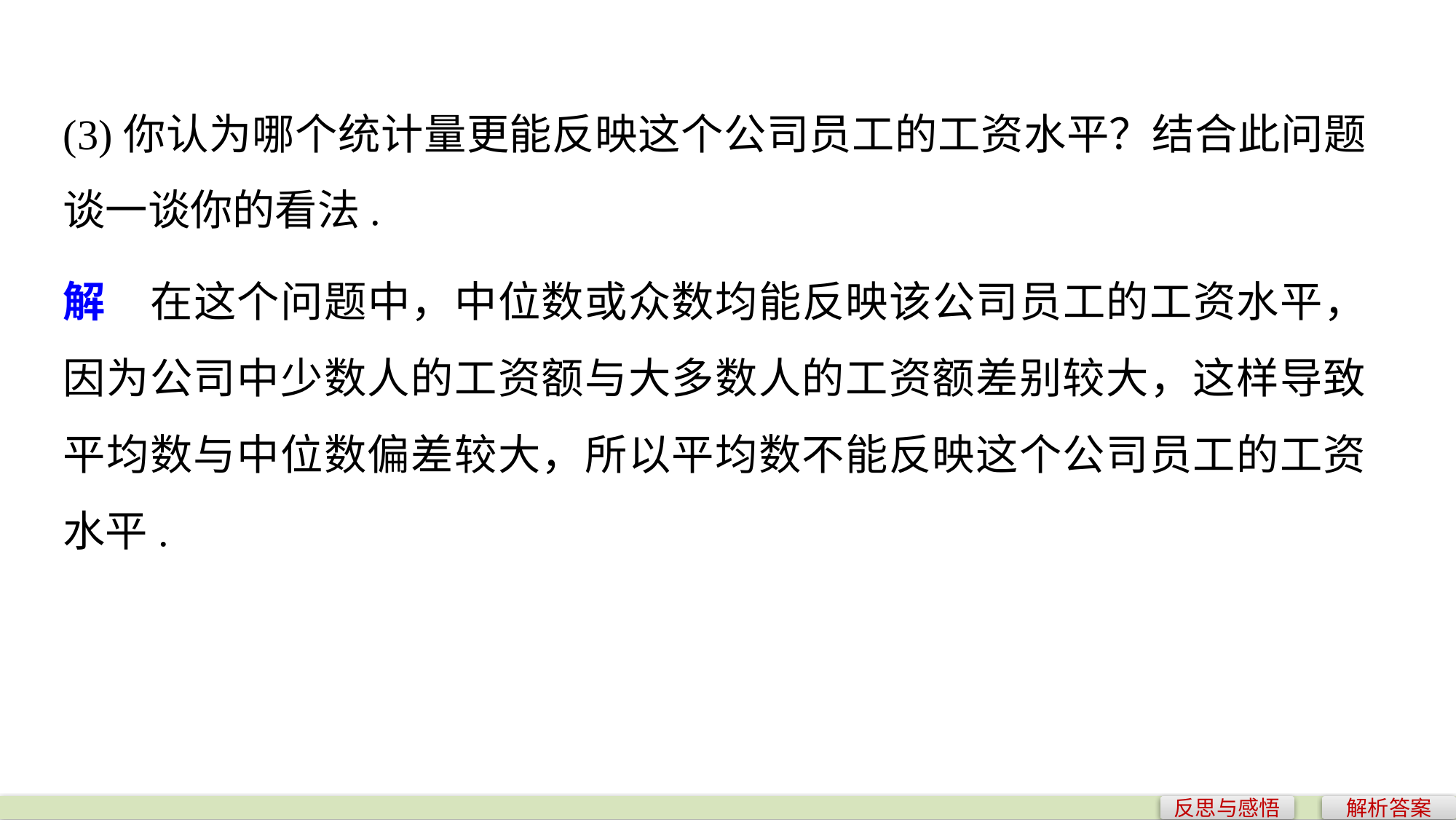

(3)你认为哪个统计量更能反映这个公司员工的工资水平？结合此问题谈一谈你的看法.
解　在这个问题中，中位数或众数均能反映该公司员工的工资水平，因为公司中少数人的工资额与大多数人的工资额差别较大，这样导致平均数与中位数偏差较大，所以平均数不能反映这个公司员工的工资水平.
反思与感悟
解析答案